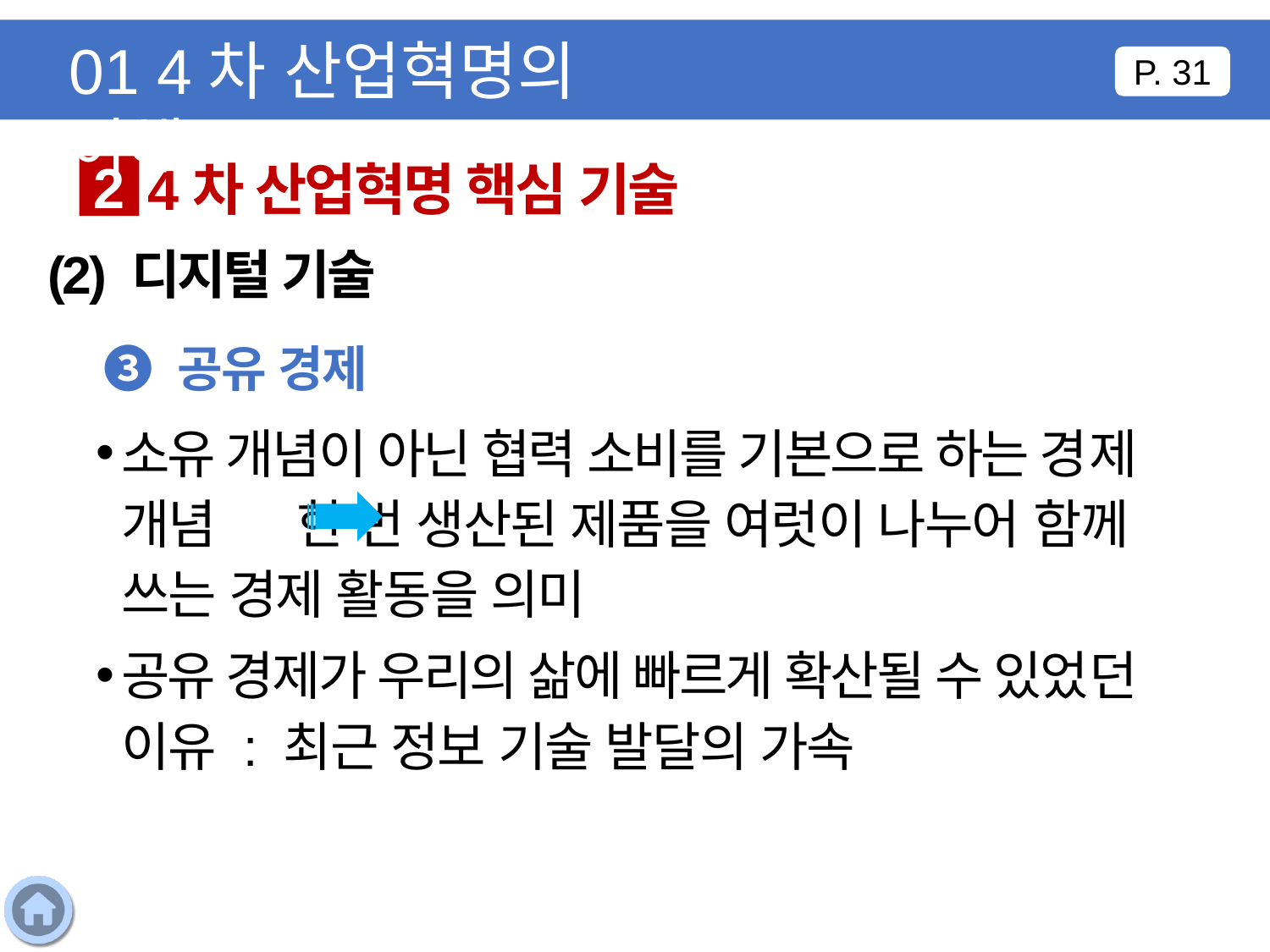

01 4차 산업혁명의 이해
P. 31
4차 산업혁명 핵심 기술
2
(2) 디지털 기술
❸ 공유 경제
소유 개념이 아닌 협력 소비를 기본으로 하는 경제 개념      한 번 생산된 제품을 여럿이 나누어 함께 쓰는 경제 활동을 의미
공유 경제가 우리의 삶에 빠르게 확산될 수 있었던 이유 : 최근 정보 기술 발달의 가속